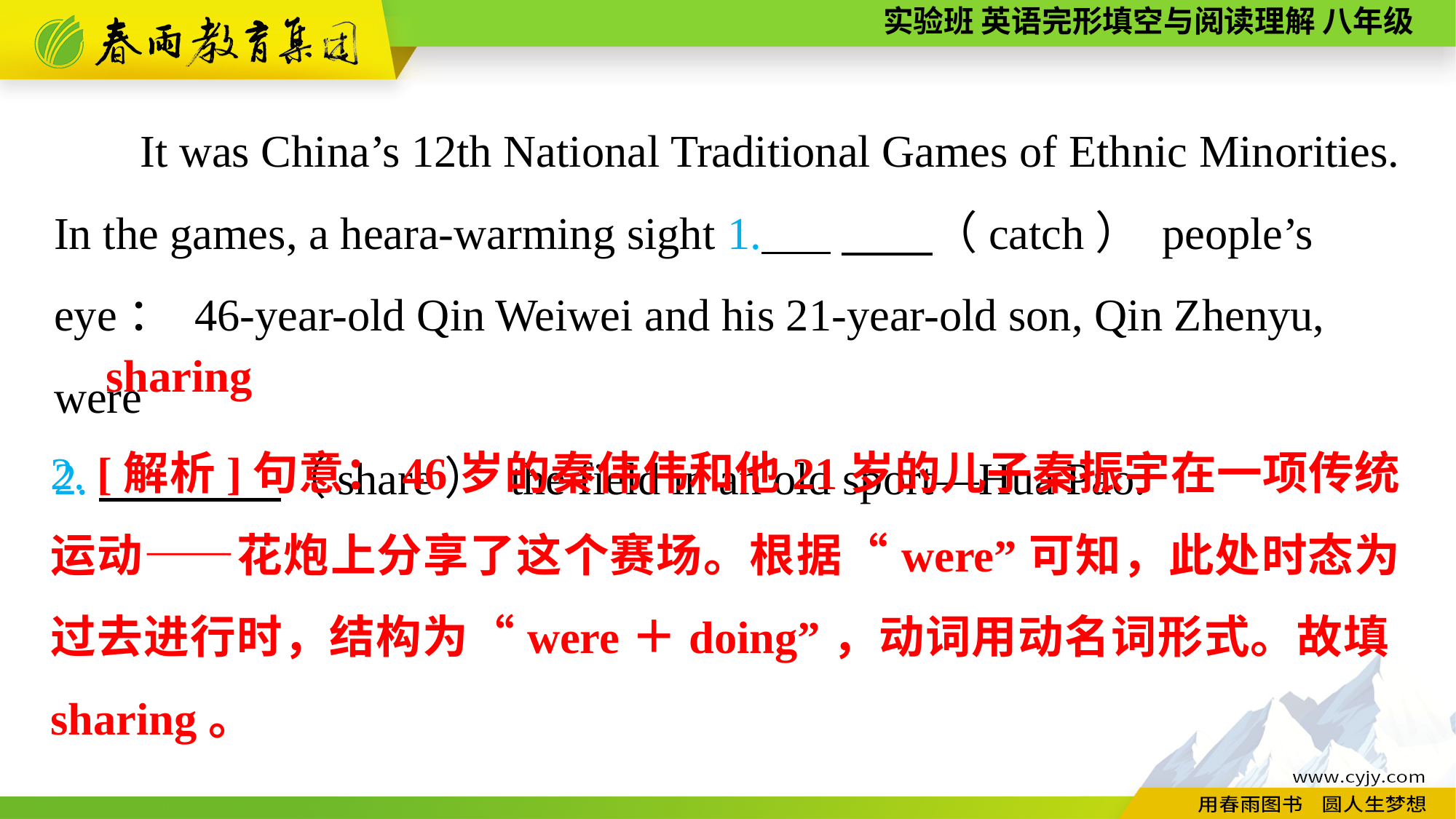

It was China’s 12th National Traditional Games of Ethnic Minorities. In the games, a heara-warming sight 1.     .　　（catch） people’s eye： 46-year-old Qin Weiwei and his 21-year-old son, Qin Zhenyu, were
2.　　　　（share） the field in an old sport—Hua Pao.
sharing
2. [解析]句意：46岁的秦伟伟和他21岁的儿子秦振宇在一项传统运动——花炮上分享了这个赛场。根据“were”可知，此处时态为过去进行时，结构为“were＋doing”，动词用动名词形式。故填sharing。